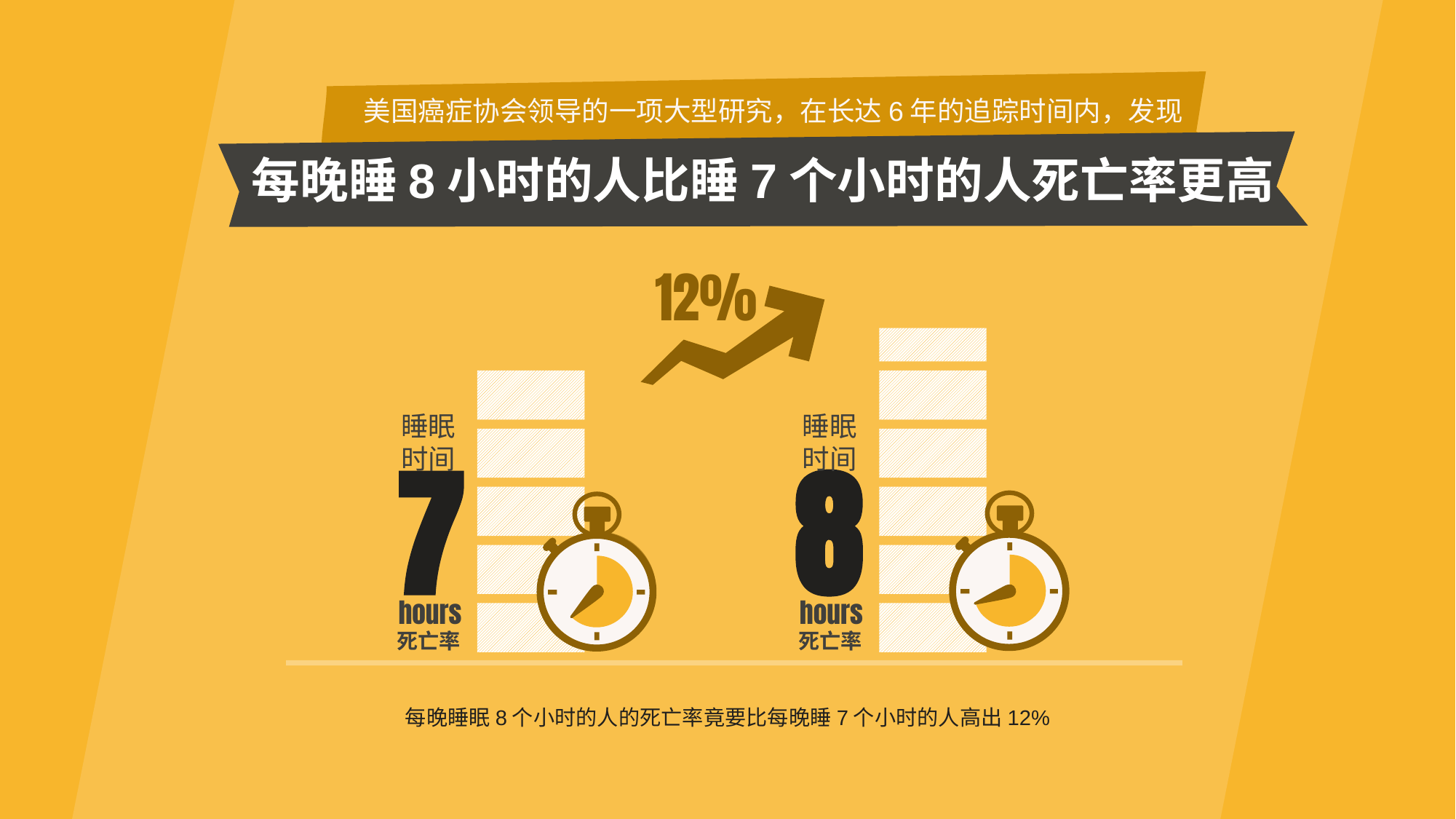

美国癌症协会领导的一项大型研究，在长达6年的追踪时间内，发现
每晚睡8小时的人比睡7个小时的人死亡率更高
12%

睡眠
时间
8

hours
死亡率

睡眠
时间
7

hours
死亡率

每晚睡眠8个小时的人的死亡率竟要比每晚睡7个小时的人高出12%